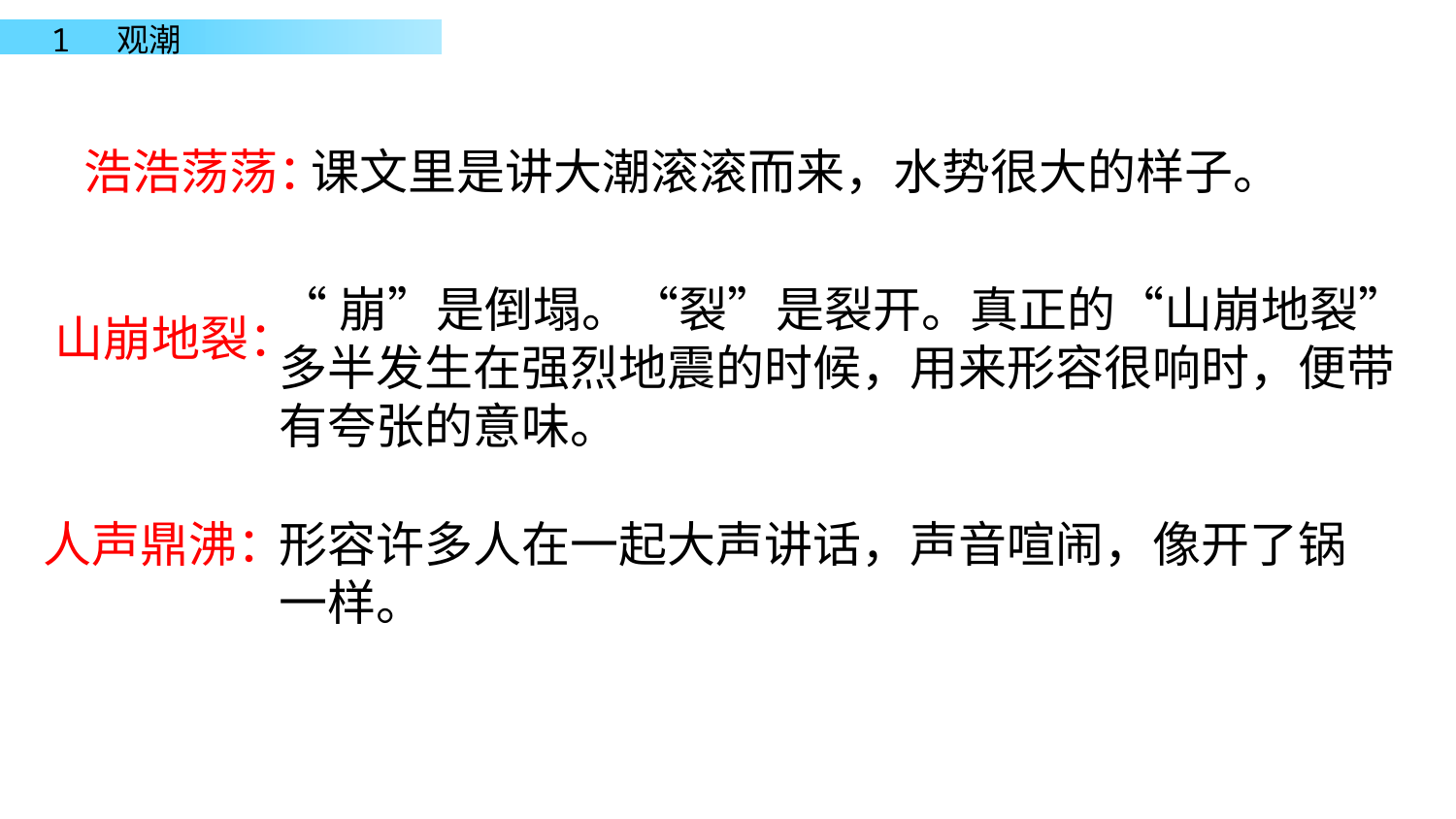

浩浩荡荡：
课文里是讲大潮滚滚而来，水势很大的样子。
“崩”是倒塌。“裂”是裂开。真正的“山崩地裂”多半发生在强烈地震的时候，用来形容很响时，便带有夸张的意味。
山崩地裂：
人声鼎沸：
形容许多人在一起大声讲话，声音喧闹，像开了锅一样。